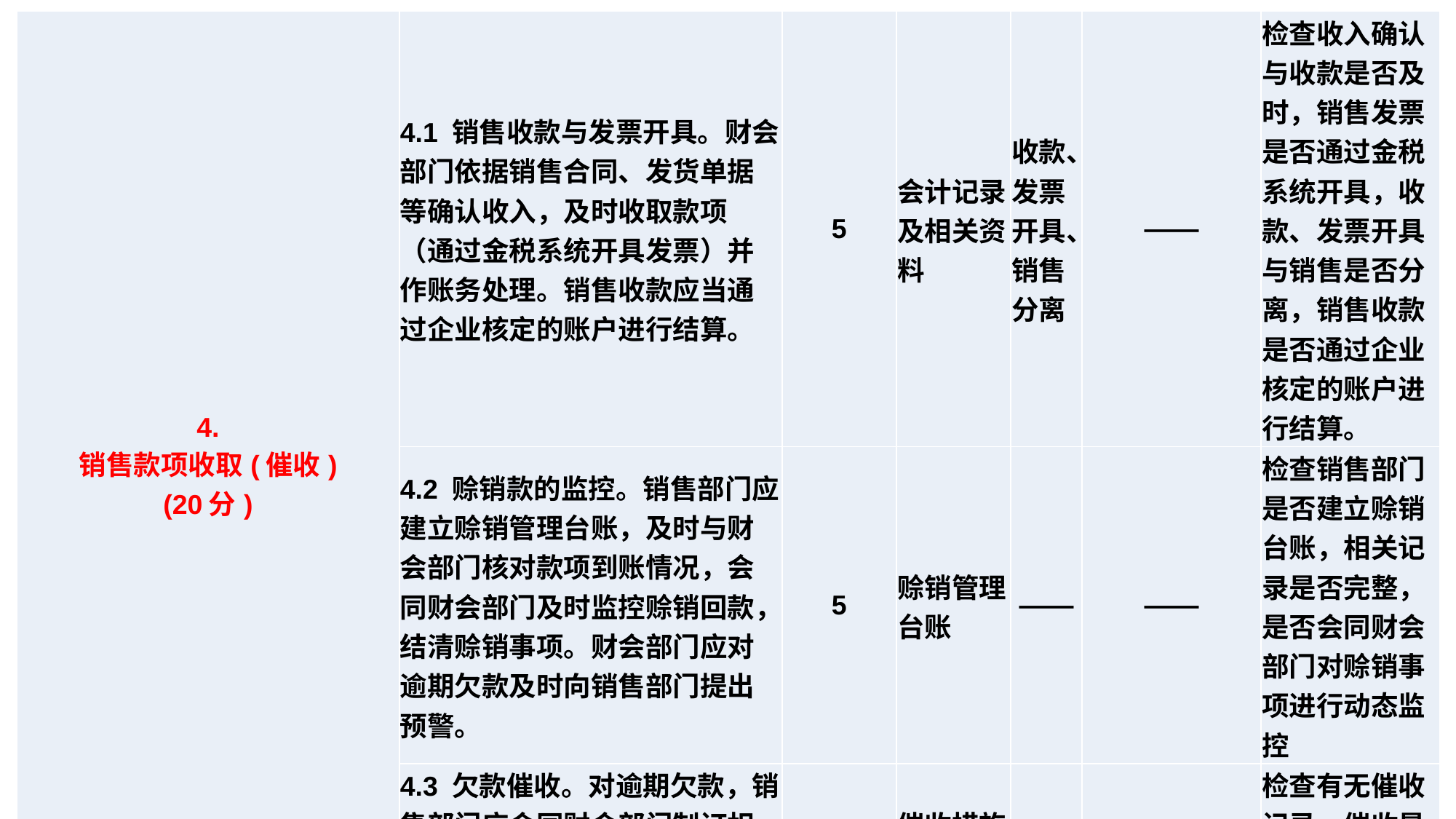

| 4. 销售款项收取(催收) (20分) | 4.1 销售收款与发票开具。财会部门依据销售合同、发货单据等确认收入，及时收取款项（通过金税系统开具发票）并作账务处理。销售收款应当通过企业核定的账户进行结算。 | 5 | 会计记录及相关资料 | 收款、发票开具、销售分离 | —— | 检查收入确认与收款是否及时，销售发票是否通过金税系统开具，收款、发票开具与销售是否分离，销售收款是否通过企业核定的账户进行结算。 |
| --- | --- | --- | --- | --- | --- | --- |
|  | 4.2 赊销款的监控。销售部门应建立赊销管理台账，及时与财会部门核对款项到账情况，会同财会部门及时监控赊销回款，结清赊销事项。财会部门应对逾期欠款及时向销售部门提出预警。 | 5 | 赊销管理台账 | —— | —— | 检查销售部门是否建立赊销台账，相关记录是否完整，是否会同财会部门对赊销事项进行动态监控 |
|  | 4.3 欠款催收。对逾期欠款，销售部门应会同财会部门制订相应措施，落实催收责任，及时组织催收。 | 10 | 催收措施与记录 | —— | —— | 检查有无催收记录、催收是否及时、责任是否落实。 |